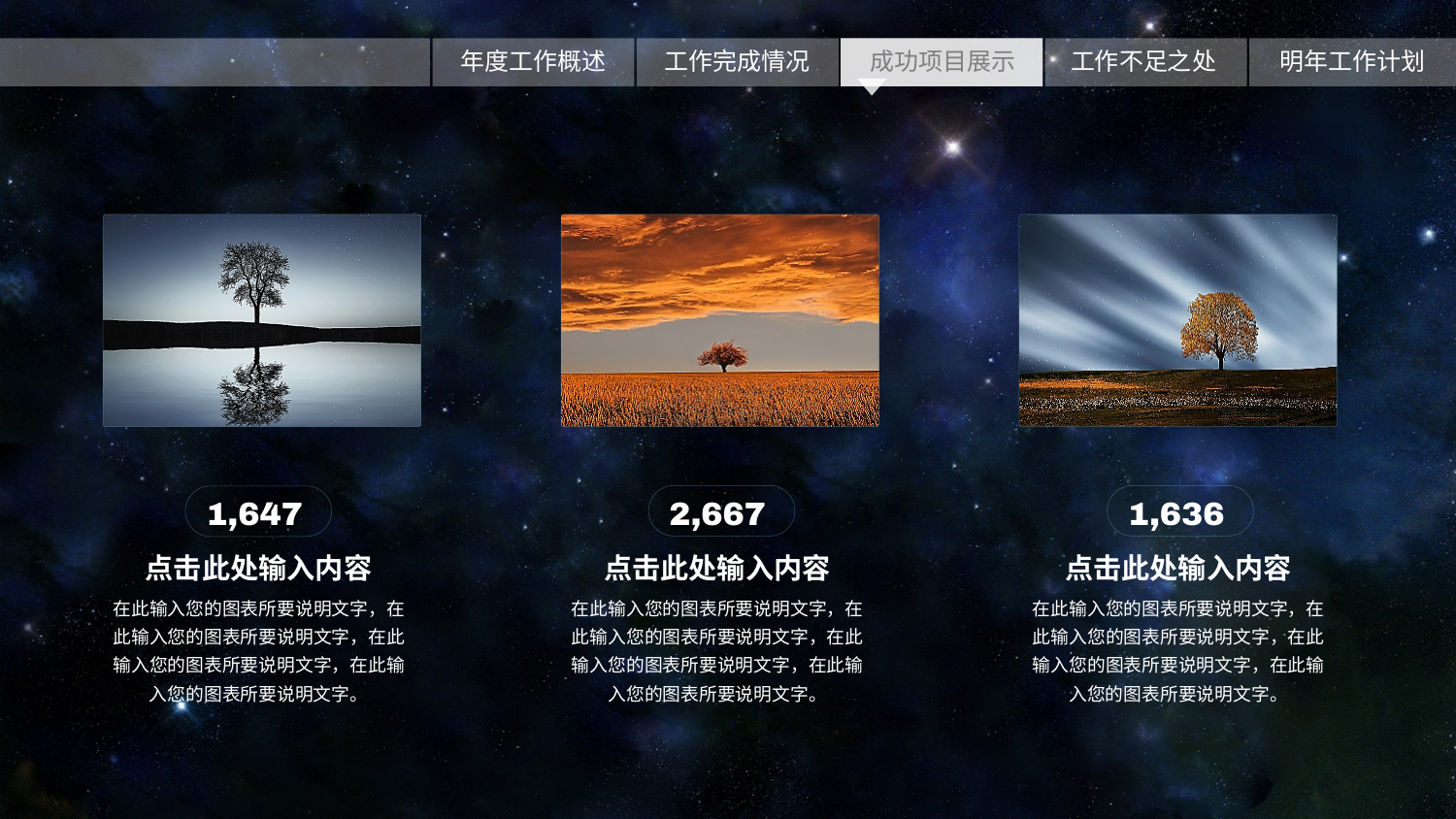

1,636

2,667

1,647
点击此处输入内容
在此输入您的图表所要说明文字，在此输入您的图表所要说明文字，在此输入您的图表所要说明文字，在此输入您的图表所要说明文字。
点击此处输入内容
在此输入您的图表所要说明文字，在此输入您的图表所要说明文字，在此输入您的图表所要说明文字，在此输入您的图表所要说明文字。
点击此处输入内容
在此输入您的图表所要说明文字，在此输入您的图表所要说明文字，在此输入您的图表所要说明文字，在此输入您的图表所要说明文字。